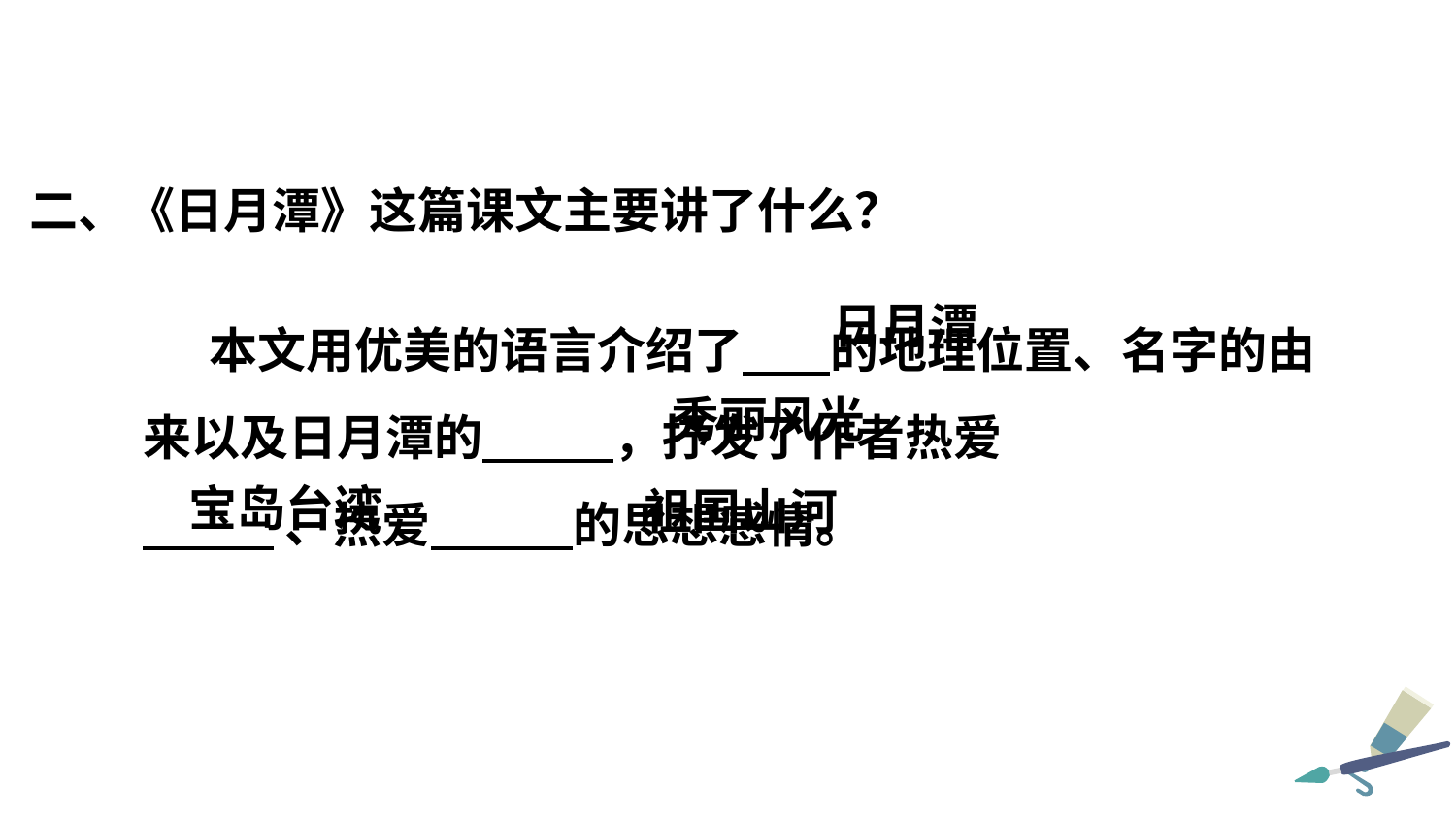

二、《日月潭》这篇课文主要讲了什么？
     本文用优美的语言介绍了        的地理位置、名字的由来以及日月潭的            ，抒发了作者热爱
            、热爱             的思想感情。
日月潭
秀丽风光
宝岛台湾
祖国山河